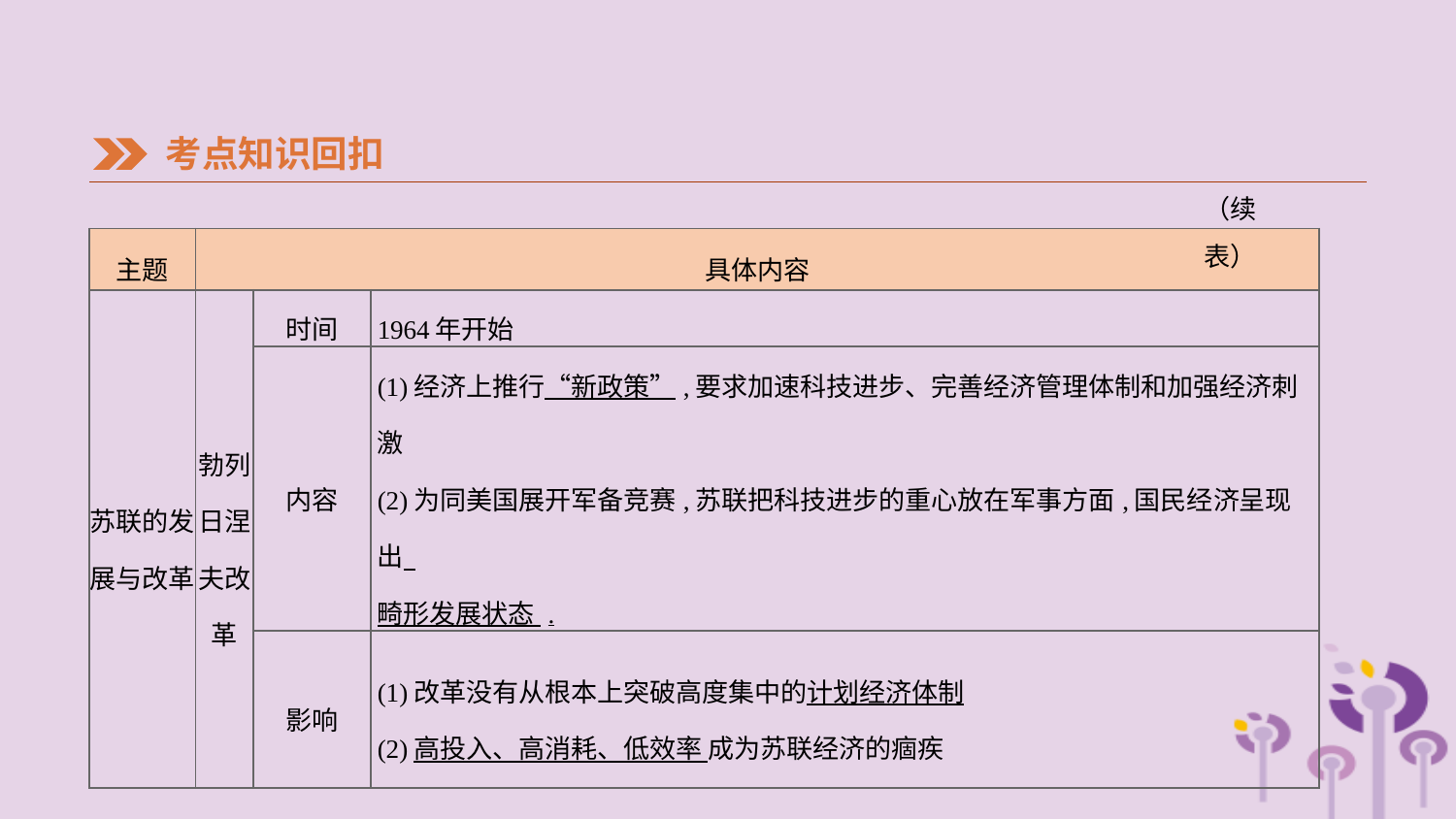

考点知识回扣

（续表）
| 主题 | 具体内容 |  |  |
| --- | --- | --- | --- |
| 苏联的发展与改革 | 勃列 日涅 夫改 革 | 时间 | 1964年开始 |
|  |  | 内容 | (1)经济上推行“新政策”,要求加速科技进步、完善经济管理体制和加强经济刺激 (2)为同美国展开军备竞赛,苏联把科技进步的重心放在军事方面,国民经济呈现出 畸形发展状态 . |
|  |  | 影响 | (1)改革没有从根本上突破高度集中的计划经济体制 (2)高投入、高消耗、低效率 成为苏联经济的痼疾 |